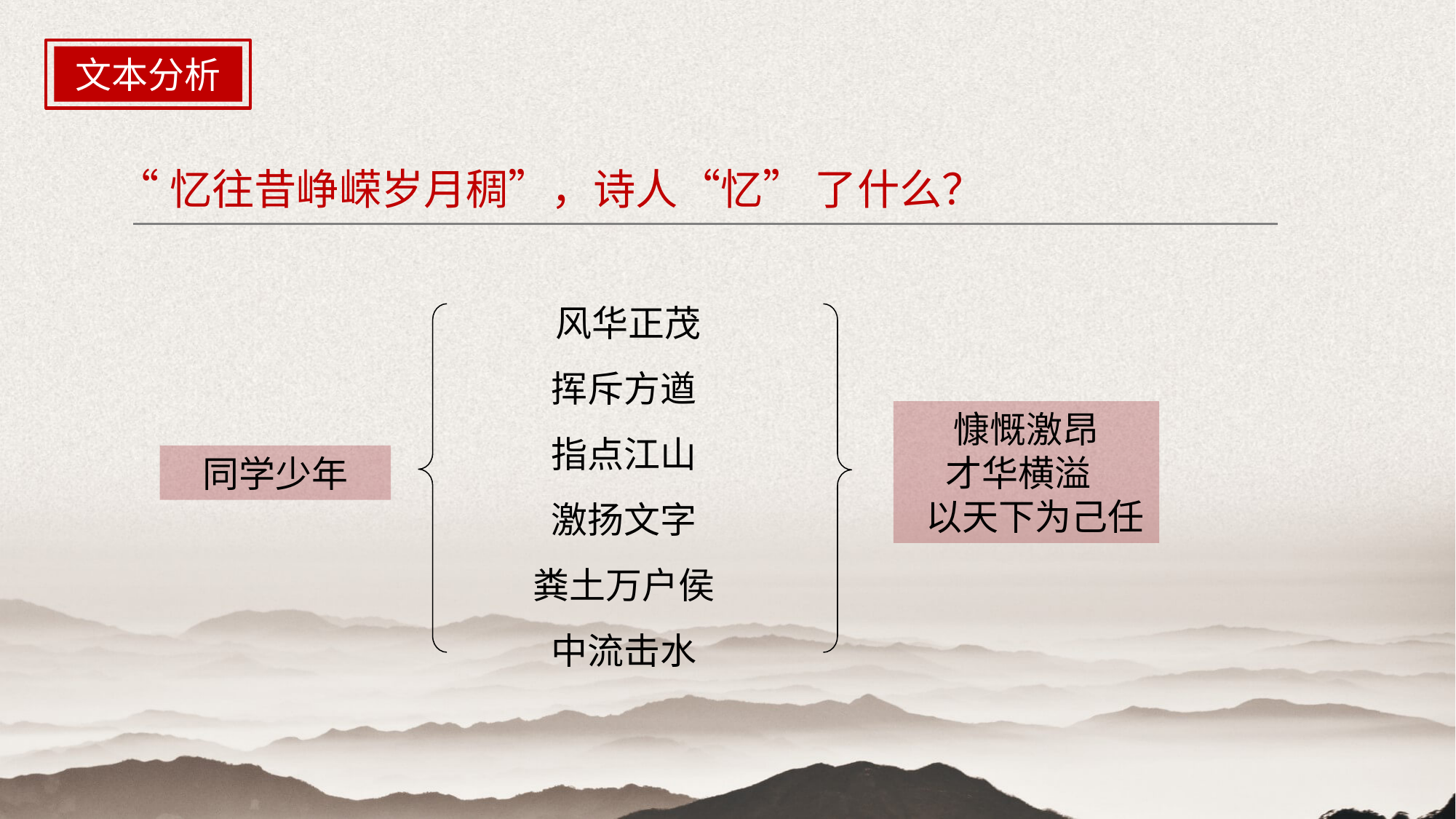

文本分析
“忆往昔峥嵘岁月稠”，诗人“忆” 了什么？
  风华正茂
   挥斥方遒
  指点江山
  激扬文字
 粪土万户侯
 中流击水

慷慨激昂
才华横溢
 以天下为己任
同学少年